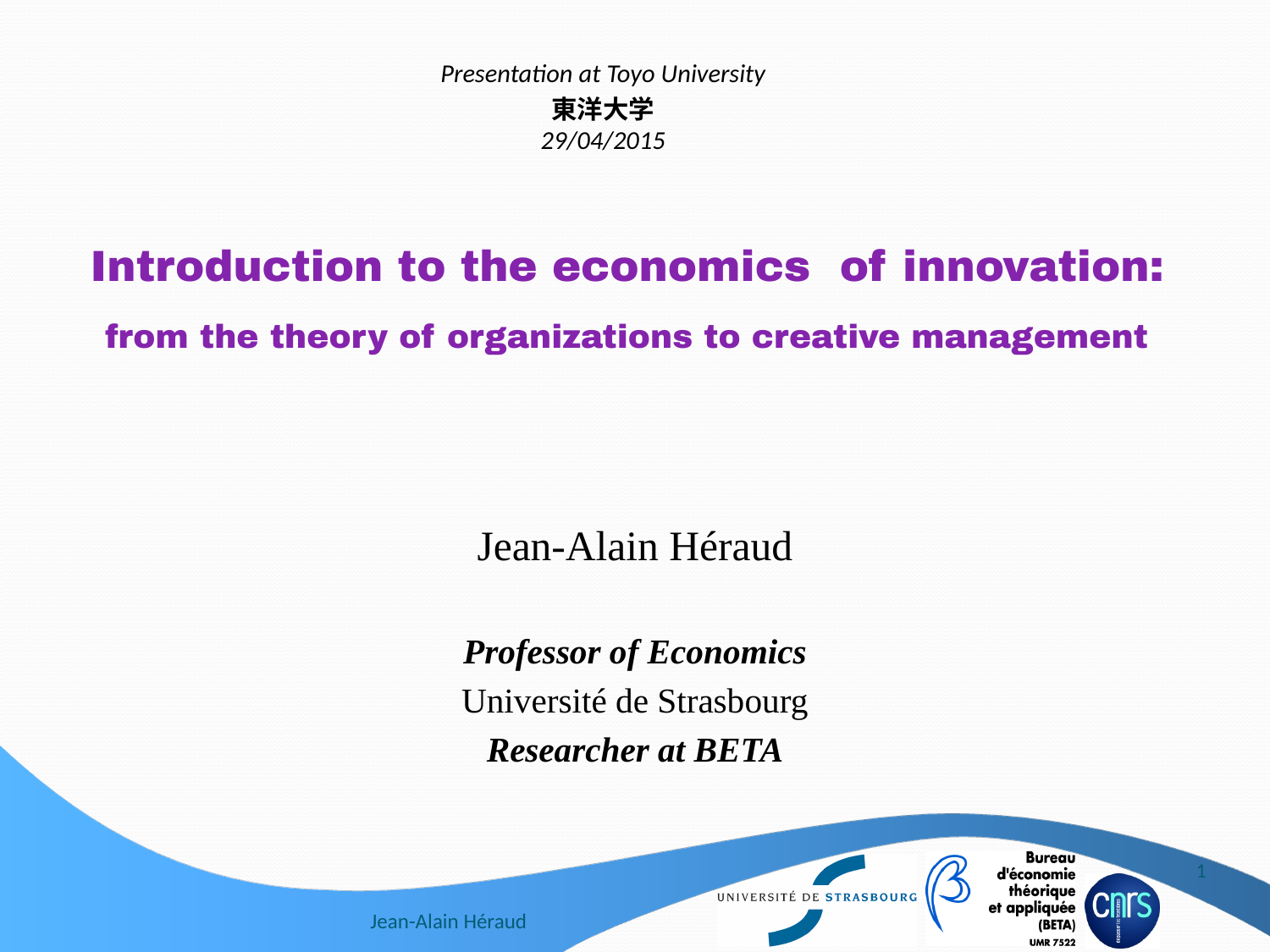

# Presentation at Toyo University
東洋大学
29/04/2015

Introduction to the economics  of innovation:
from the theory of organizations to creative management

Jean-Alain Héraud

Professor of Economics
Université de Strasbourg
Researcher at BETA
1
Jean-Alain Héraud